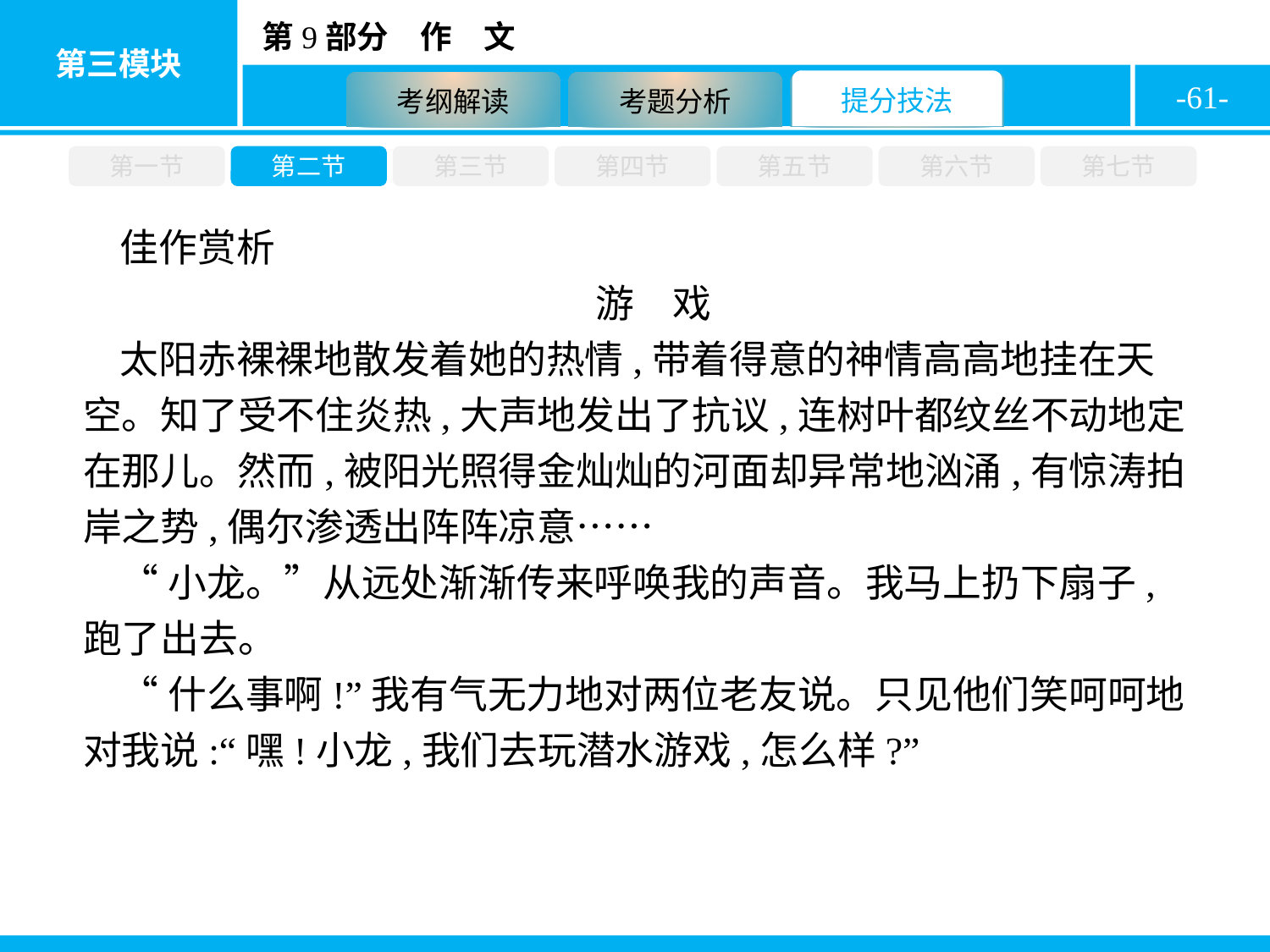

-61-
第一节
第二节
第三节
第四节
第五节
第六节
第七节
佳作赏析
游　戏
太阳赤裸裸地散发着她的热情,带着得意的神情高高地挂在天空。知了受不住炎热,大声地发出了抗议,连树叶都纹丝不动地定在那儿。然而,被阳光照得金灿灿的河面却异常地汹涌,有惊涛拍岸之势,偶尔渗透出阵阵凉意……
“小龙。”从远处渐渐传来呼唤我的声音。我马上扔下扇子,跑了出去。
“什么事啊!”我有气无力地对两位老友说。只见他们笑呵呵地对我说:“嘿!小龙,我们去玩潜水游戏,怎么样?”